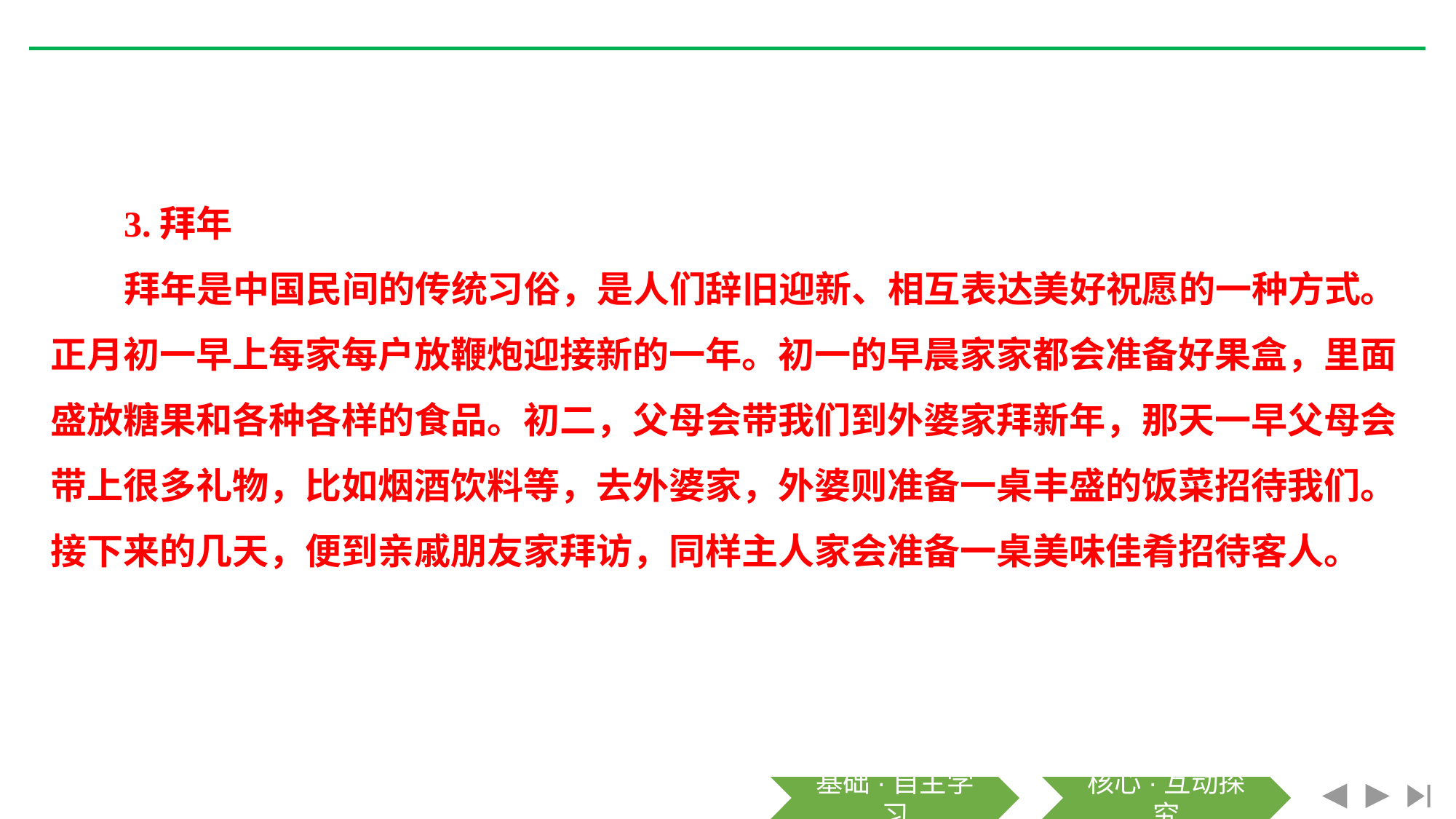

3.拜年
拜年是中国民间的传统习俗，是人们辞旧迎新、相互表达美好祝愿的一种方式。正月初一早上每家每户放鞭炮迎接新的一年。初一的早晨家家都会准备好果盒，里面盛放糖果和各种各样的食品。初二，父母会带我们到外婆家拜新年，那天一早父母会带上很多礼物，比如烟酒饮料等，去外婆家，外婆则准备一桌丰盛的饭菜招待我们。接下来的几天，便到亲戚朋友家拜访，同样主人家会准备一桌美味佳肴招待客人。